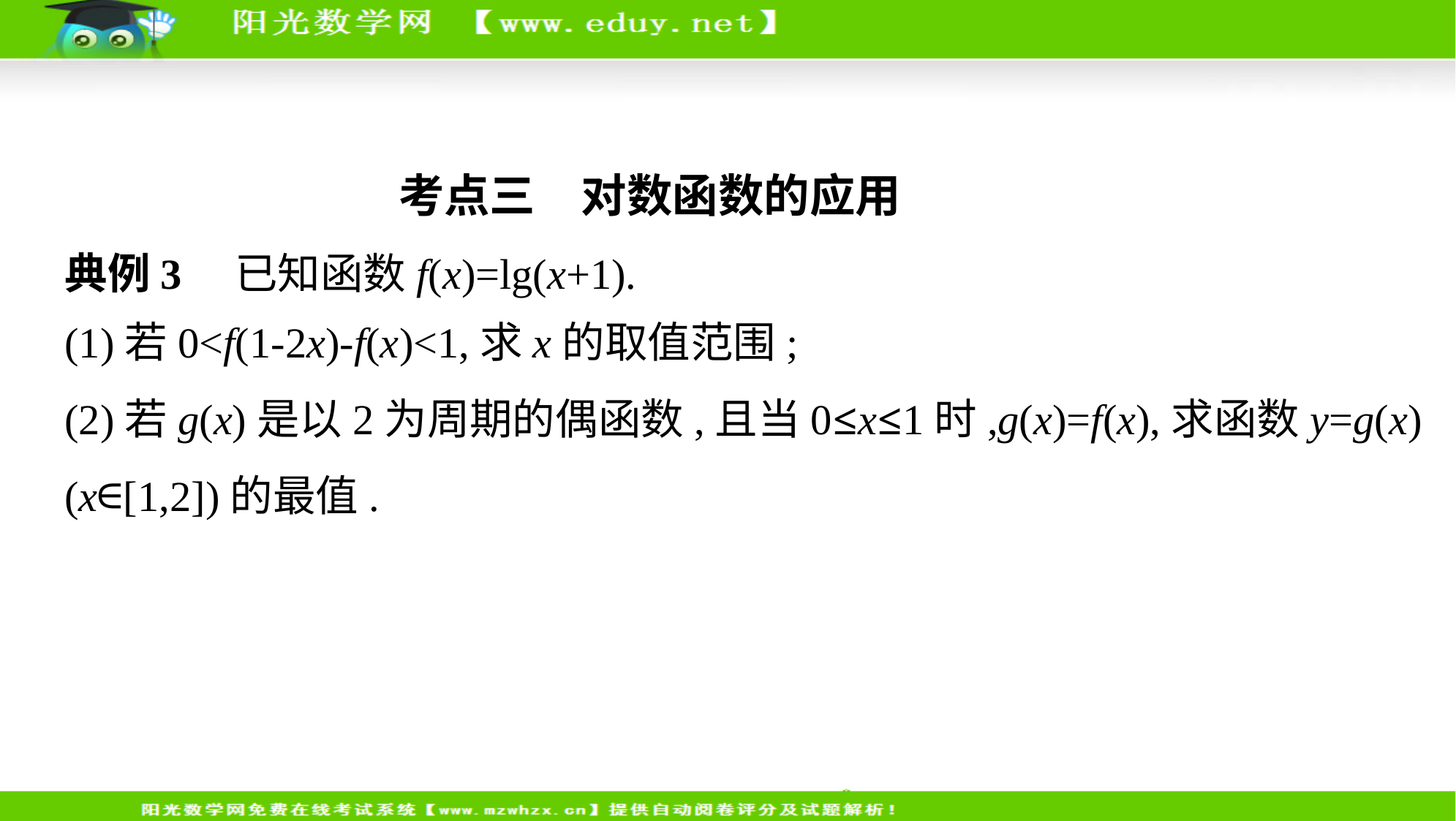

考点三　对数函数的应用
典例3　已知函数f(x)=lg(x+1).
(1)若0<f(1-2x)-f(x)<1,求x的取值范围;
(2)若g(x)是以2为周期的偶函数,且当0≤x≤1时,g(x)=f(x),求函数y=g(x)
(x∈[1,2])的最值.